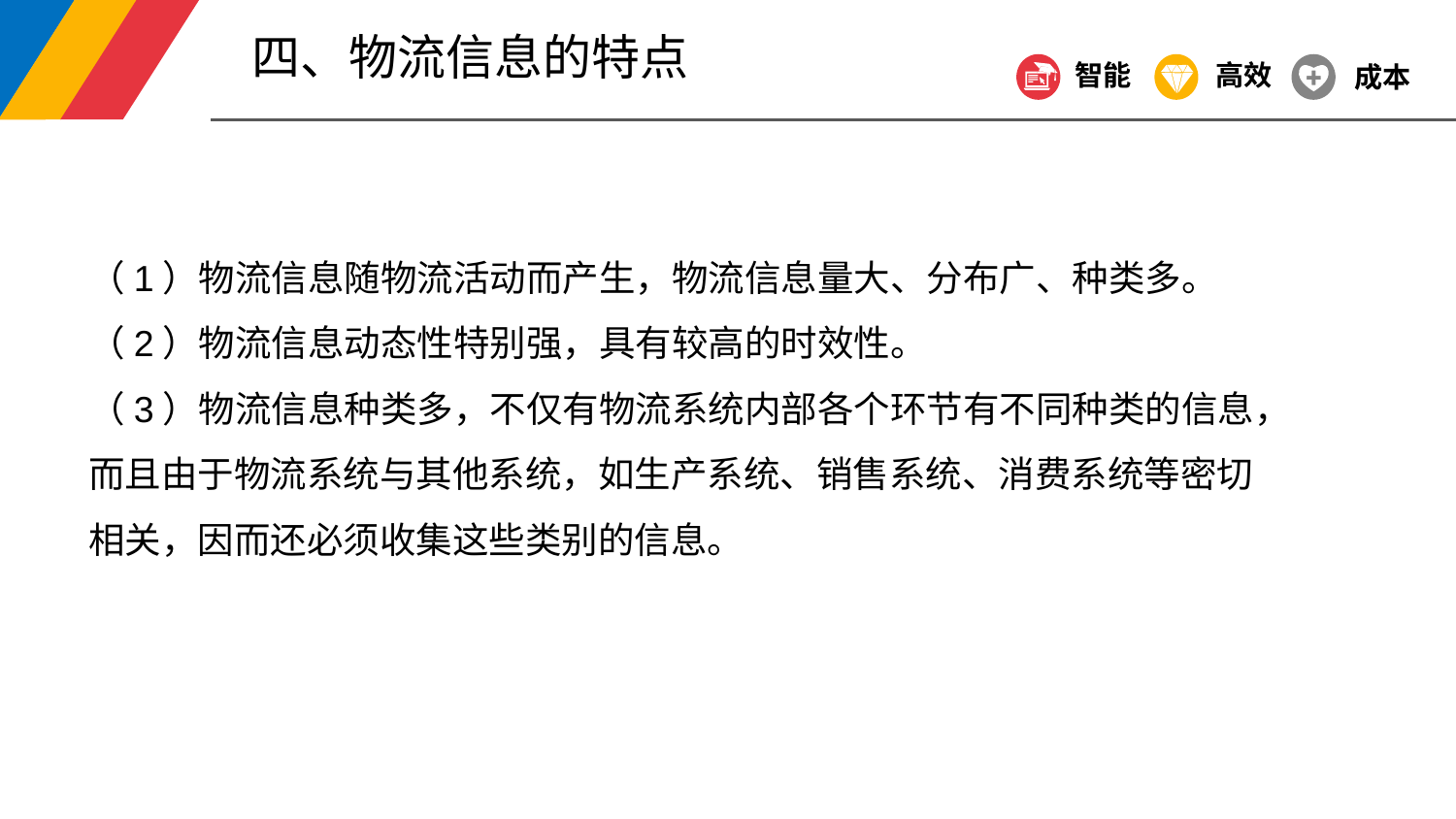

四、物流信息的特点
智能
高效
成本
（1）物流信息随物流活动而产生，物流信息量大、分布广、种类多。
（2）物流信息动态性特别强，具有较高的时效性。
（3）物流信息种类多，不仅有物流系统内部各个环节有不同种类的信息，而且由于物流系统与其他系统，如生产系统、销售系统、消费系统等密切相关，因而还必须收集这些类别的信息。